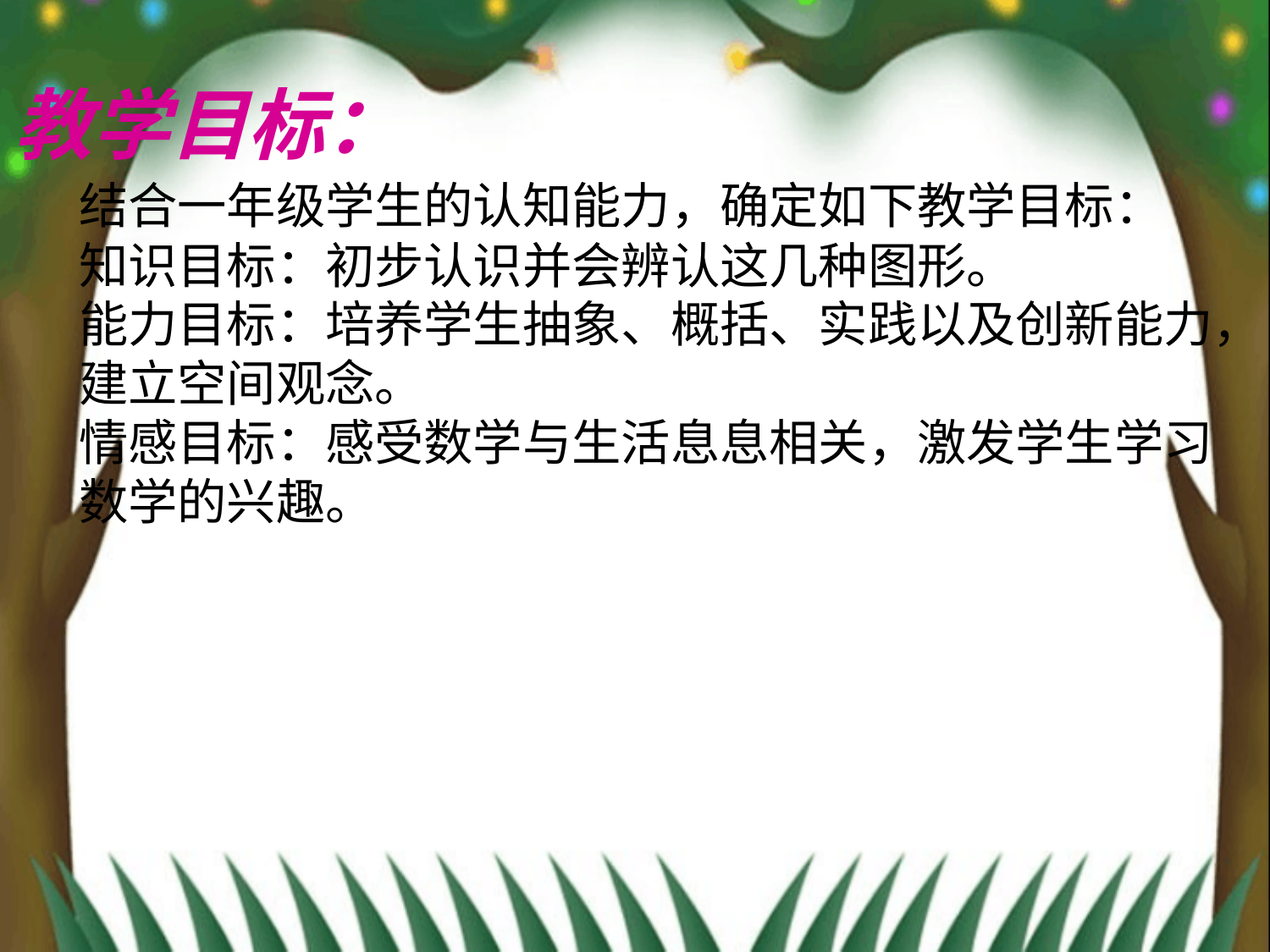

教学目标：
结合一年级学生的认知能力，确定如下教学目标：
知识目标：初步认识并会辨认这几种图形。
能力目标：培养学生抽象、概括、实践以及创新能力，
建立空间观念。
情感目标：感受数学与生活息息相关，激发学生学习
数学的兴趣。